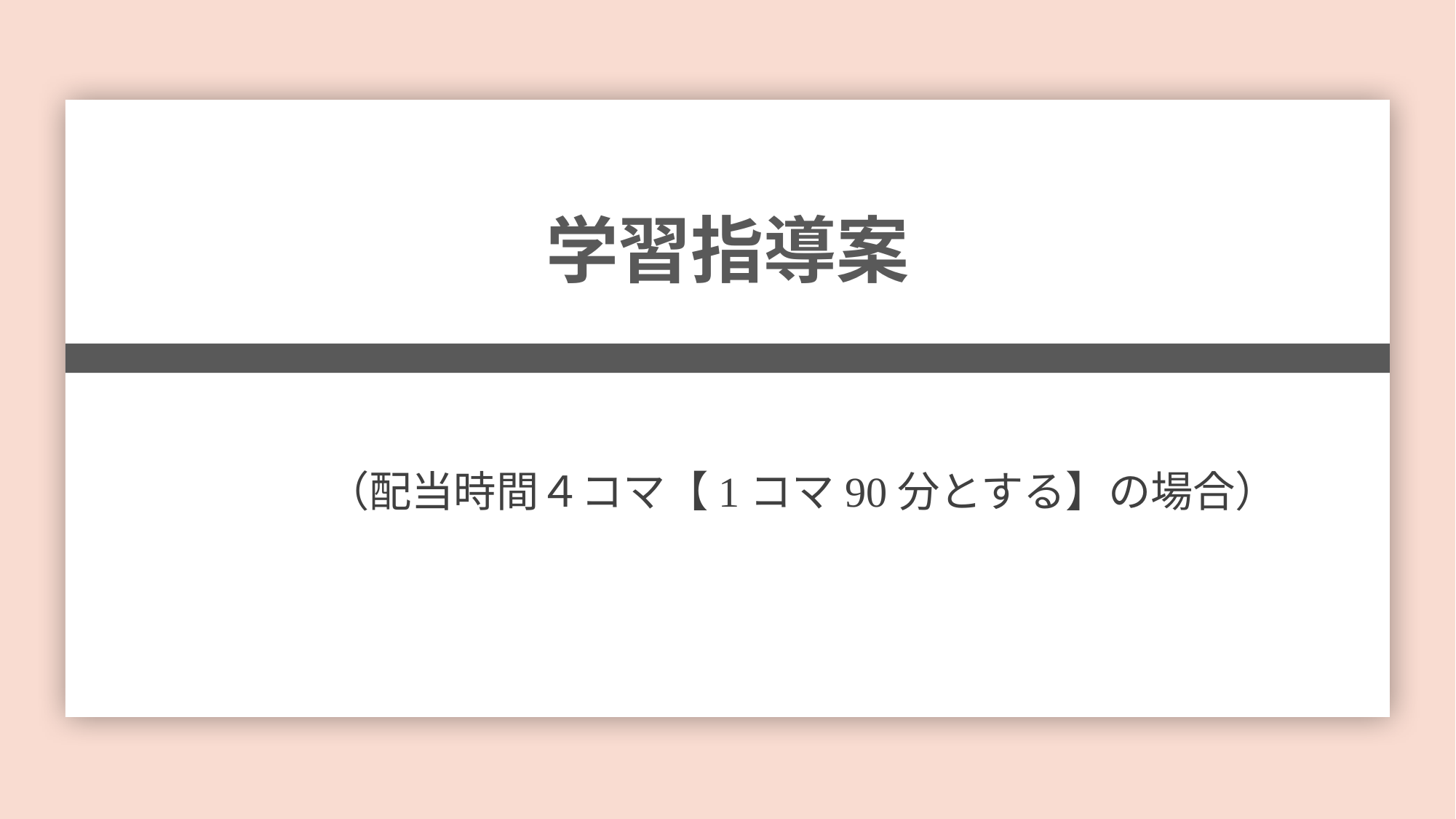

【わすれます④／わすれなかった④／わすれれば④／わすれよう④】
学習指導案

　　　　（配当時間４コマ【1コマ90分とする】の場合）